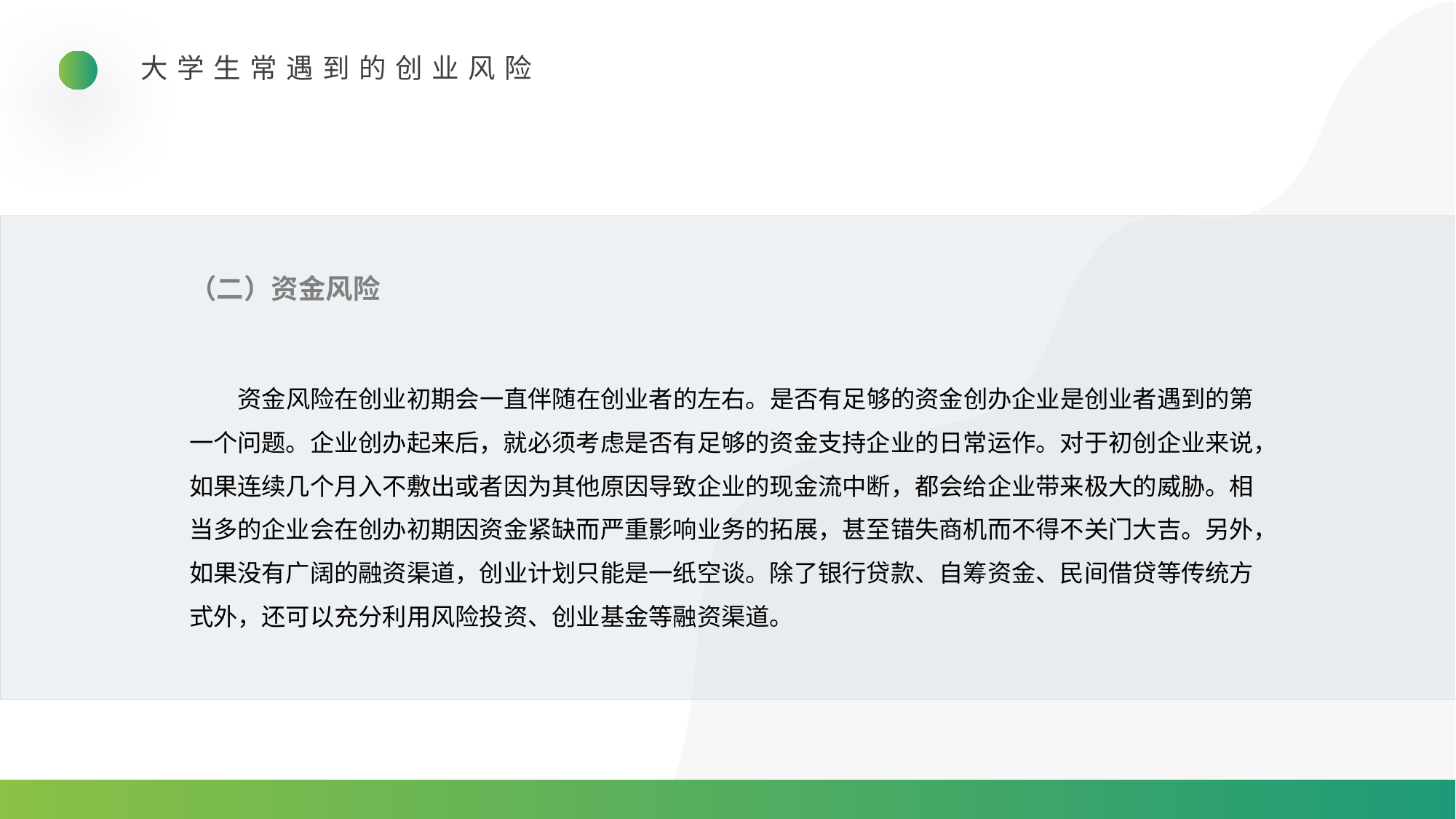

大学生常遇到的创业风险

（二）资金风险
资金风险在创业初期会一直伴随在创业者的左右。是否有足够的资金创办企业是创业者遇到的第一个问题。企业创办起来后，就必须考虑是否有足够的资金支持企业的日常运作。对于初创企业来说，如果连续几个月入不敷出或者因为其他原因导致企业的现金流中断，都会给企业带来极大的威胁。相当多的企业会在创办初期因资金紧缺而严重影响业务的拓展，甚至错失商机而不得不关门大吉。另外，如果没有广阔的融资渠道，创业计划只能是一纸空谈。除了银行贷款、自筹资金、民间借贷等传统方式外，还可以充分利用风险投资、创业基金等融资渠道。